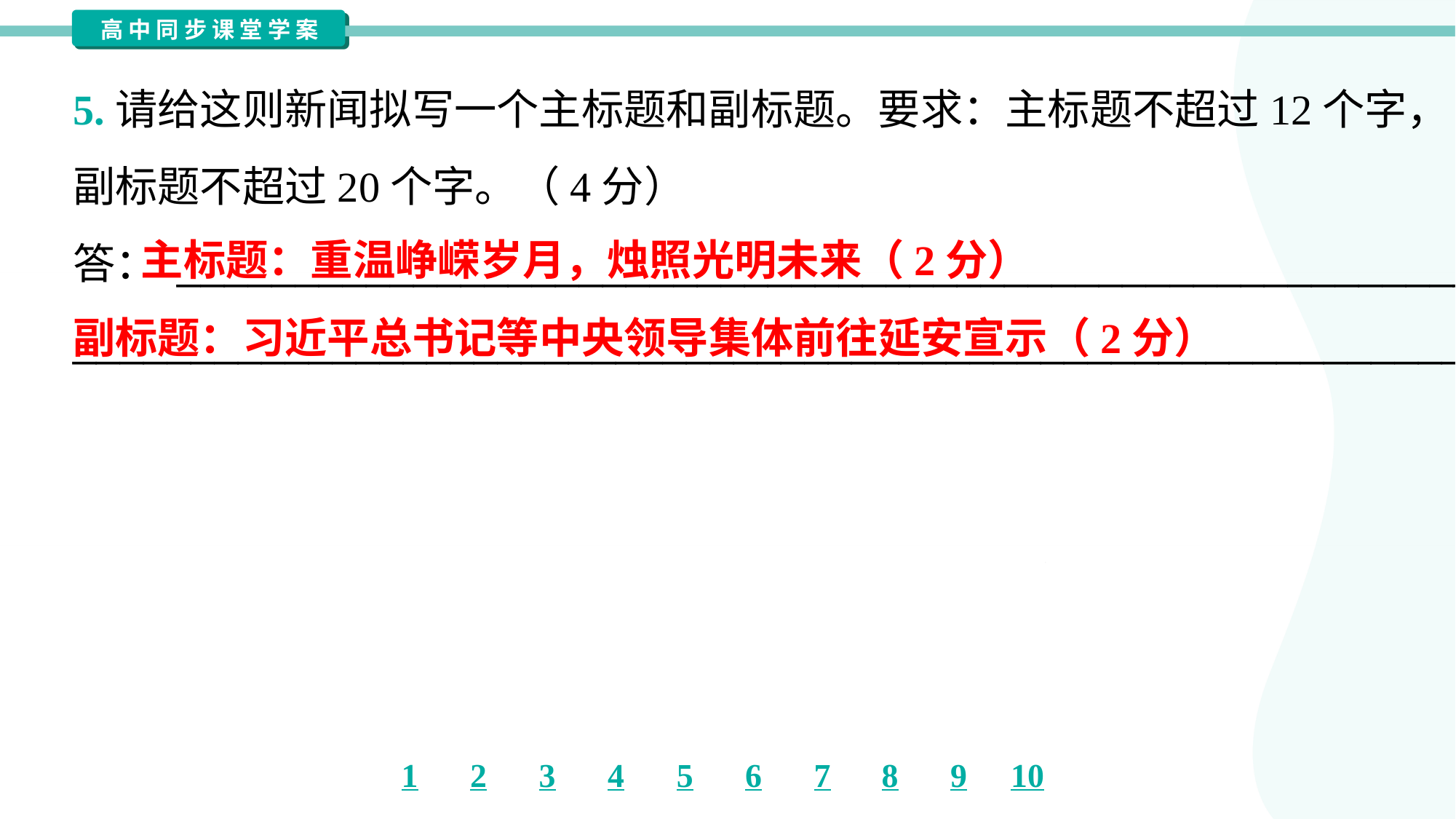

5.请给这则新闻拟写一个主标题和副标题。要求：主标题不超过12个字，
副标题不超过20个字。（4分）
答： ________________________________________________________
____________________________________________________________
      主标题：重温峥嵘岁月，烛照光明未来（2分）
副标题：习近平总书记等中央领导集体前往延安宣示（2分）